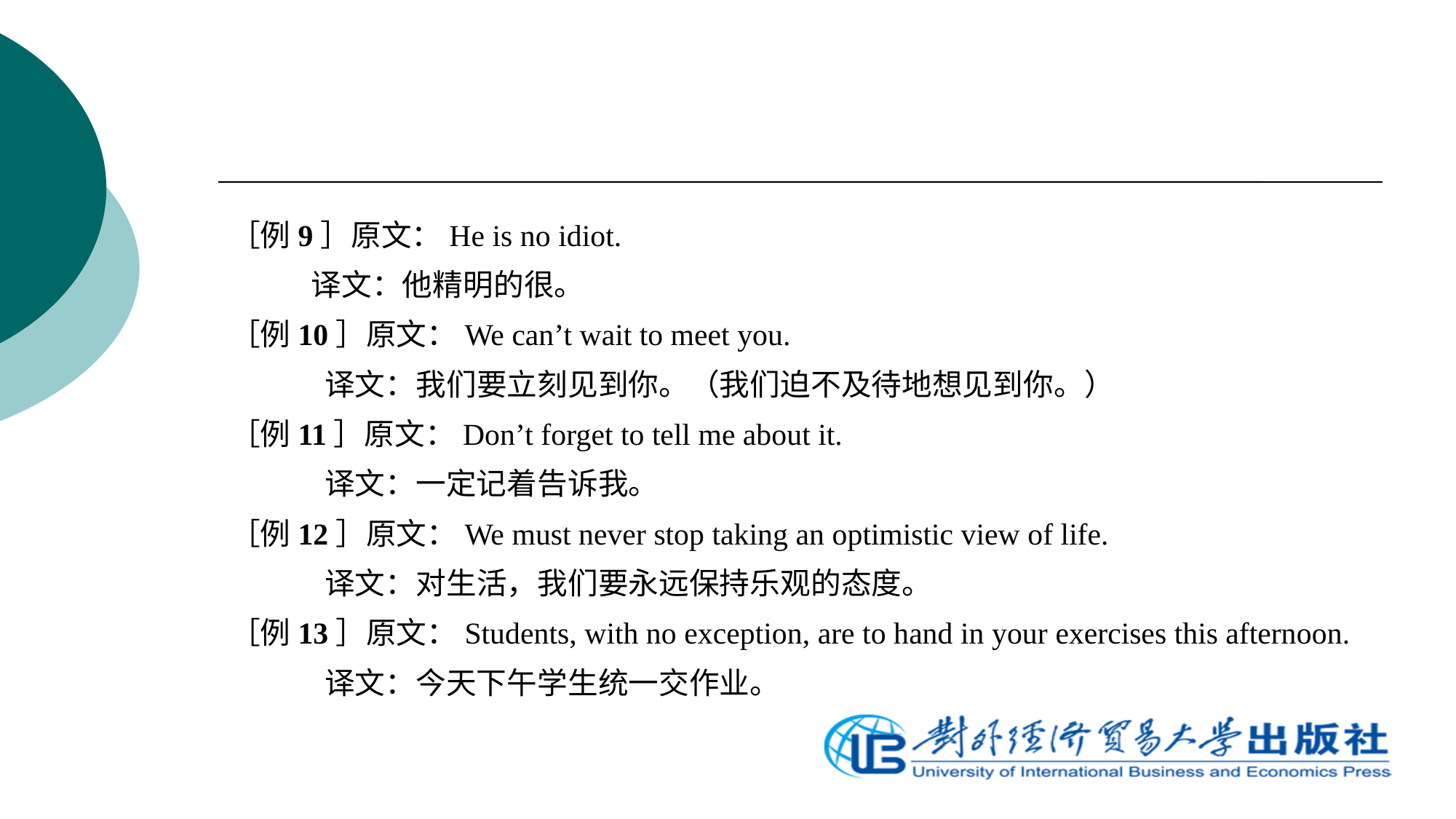

［例9］原文：He is no idiot.
           译文：他精明的很。
［例10］原文：We can’t wait to meet you.
             译文：我们要立刻见到你。（我们迫不及待地想见到你。）
［例11］原文：Don’t forget to tell me about it.
             译文：一定记着告诉我。
［例12］原文：We must never stop taking an optimistic view of life.
             译文：对生活，我们要永远保持乐观的态度。
［例13］原文：Students, with no exception, are to hand in your exercises this afternoon.
             译文：今天下午学生统一交作业。